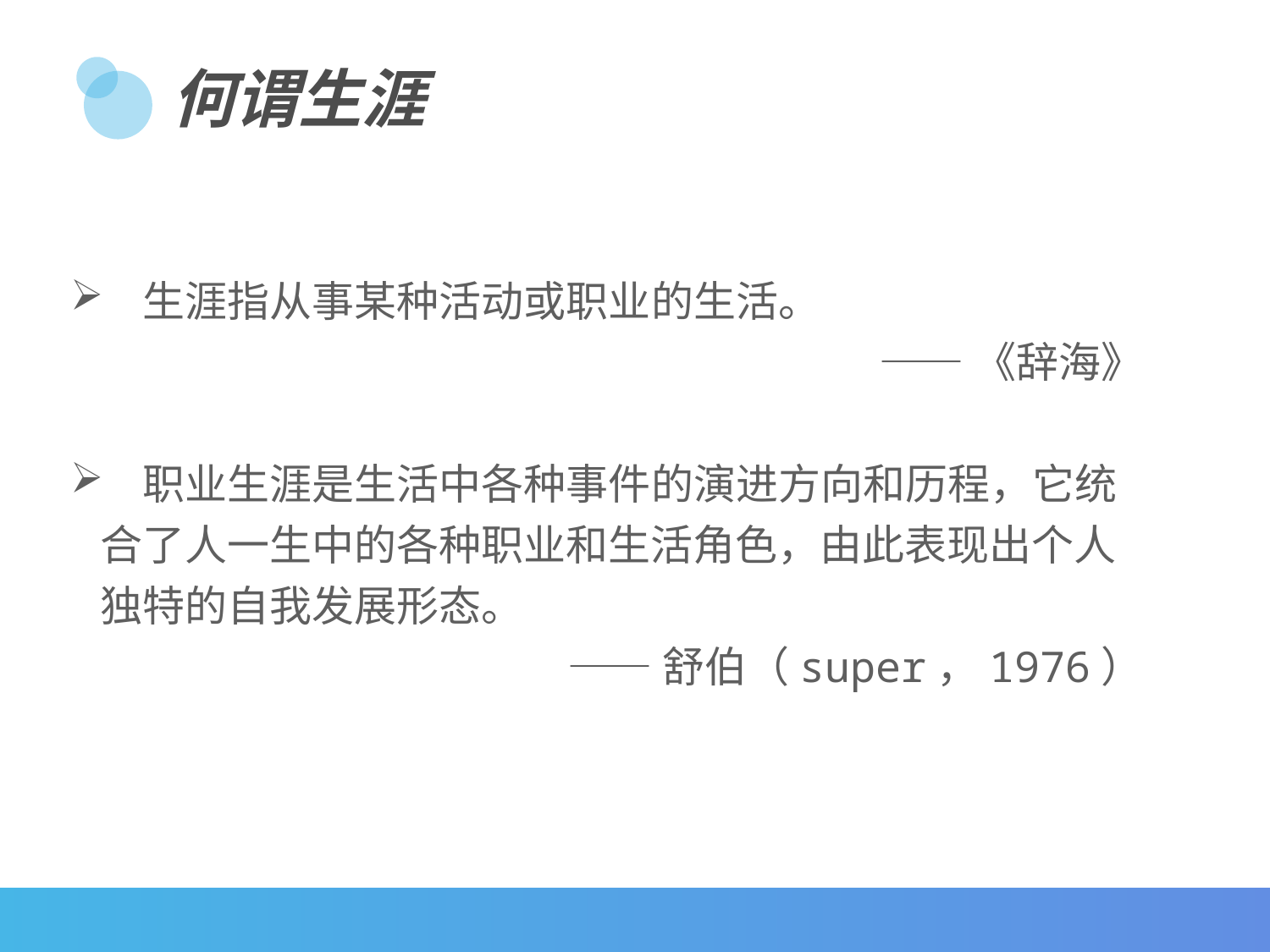

何谓生涯
   生涯指从事某种活动或职业的生活。
 ——《辞海》

   职业生涯是生活中各种事件的演进方向和历程，它统合了人一生中的各种职业和生活角色，由此表现出个人独特的自我发展形态。
——舒伯（super，1976）